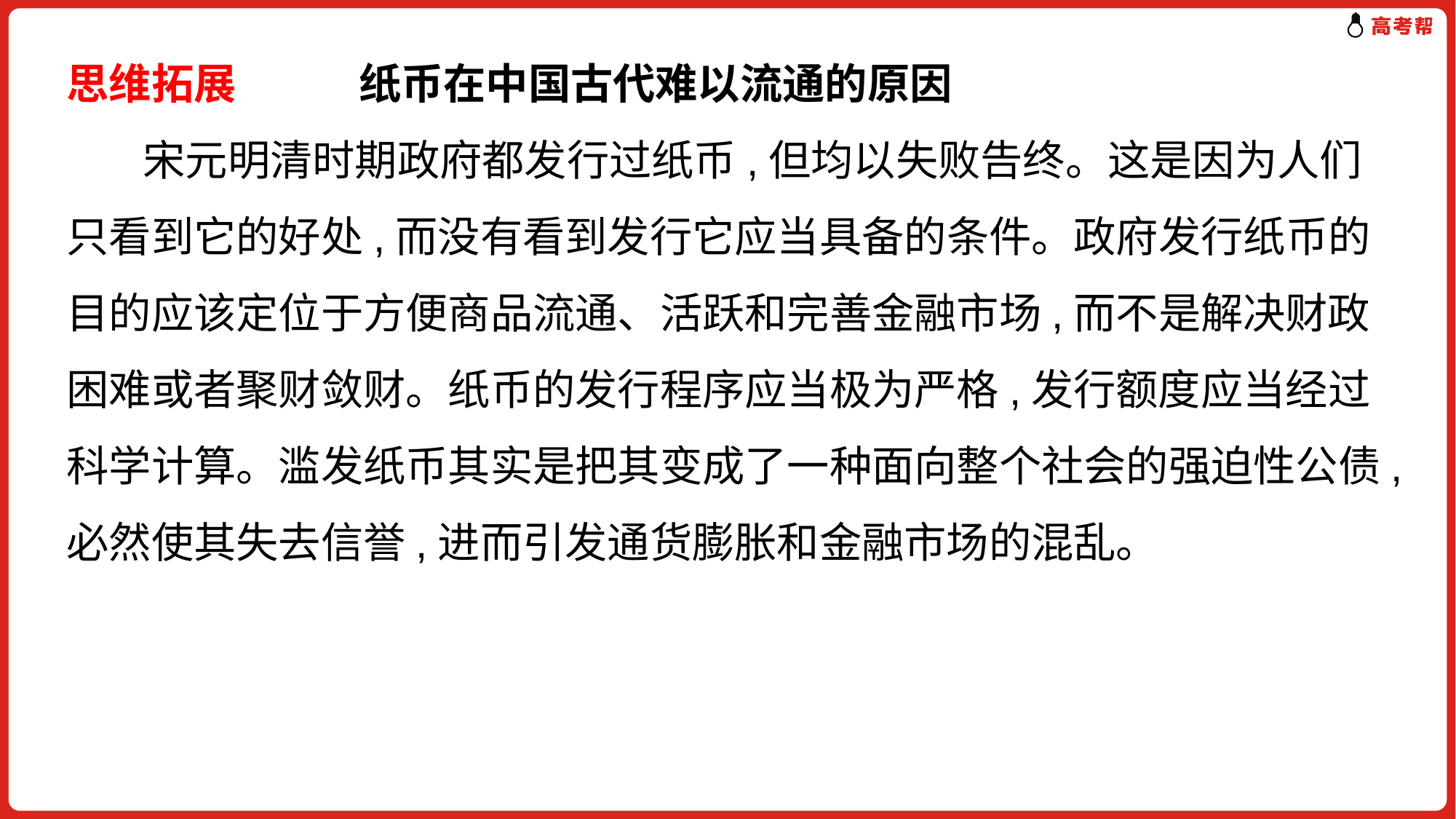

思维拓展　　    纸币在中国古代难以流通的原因
       宋元明清时期政府都发行过纸币,但均以失败告终。这是因为人们只看到它的好处,而没有看到发行它应当具备的条件。政府发行纸币的目的应该定位于方便商品流通、活跃和完善金融市场,而不是解决财政困难或者聚财敛财。纸币的发行程序应当极为严格,发行额度应当经过科学计算。滥发纸币其实是把其变成了一种面向整个社会的强迫性公债,必然使其失去信誉,进而引发通货膨胀和金融市场的混乱。